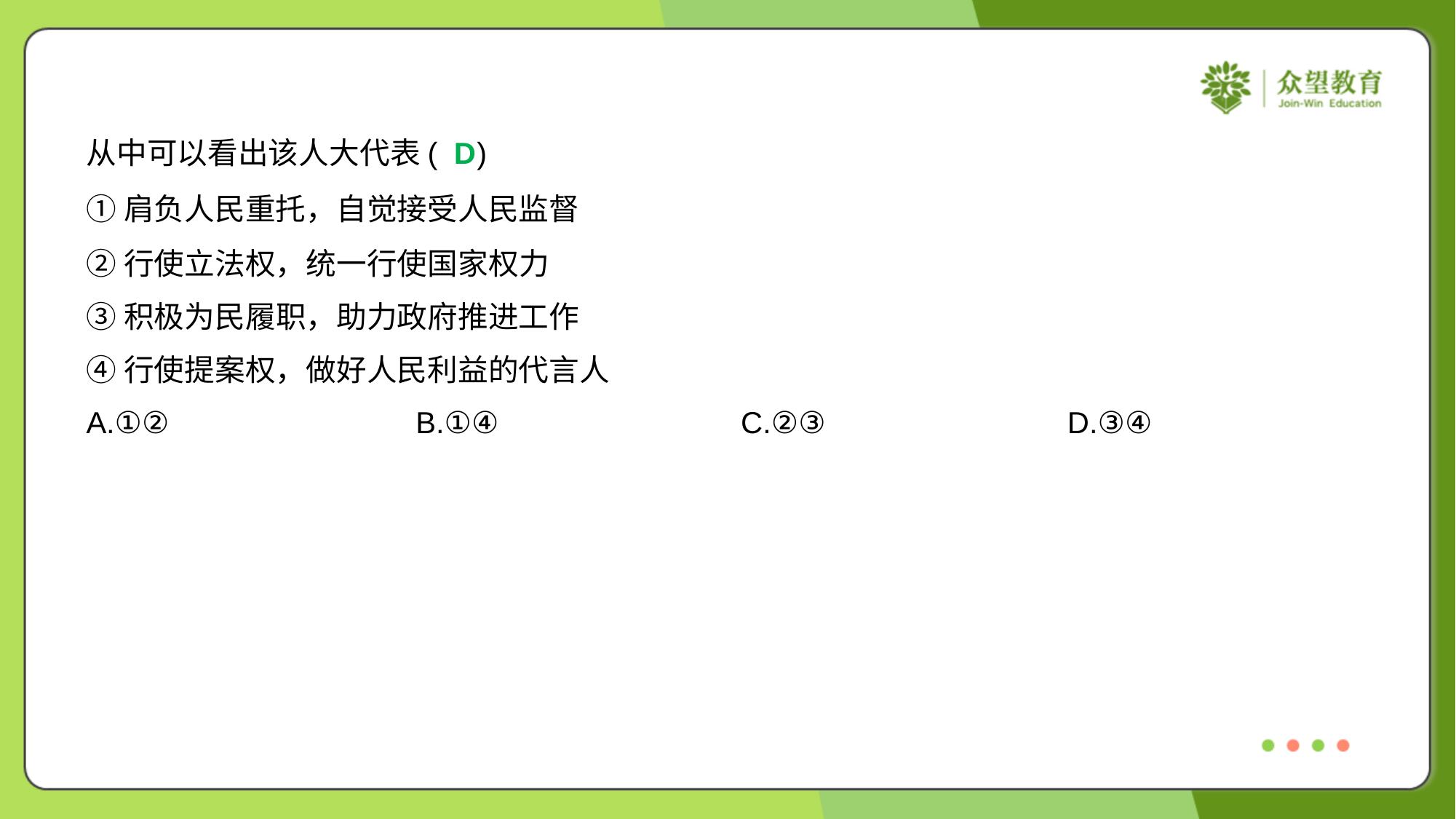

从中可以看出该人大代表(     )
D
①肩负人民重托，自觉接受人民监督
②行使立法权，统一行使国家权力
③积极为民履职，助力政府推进工作
④行使提案权，做好人民利益的代言人
A.①②	B.①④	C.②③	D.③④